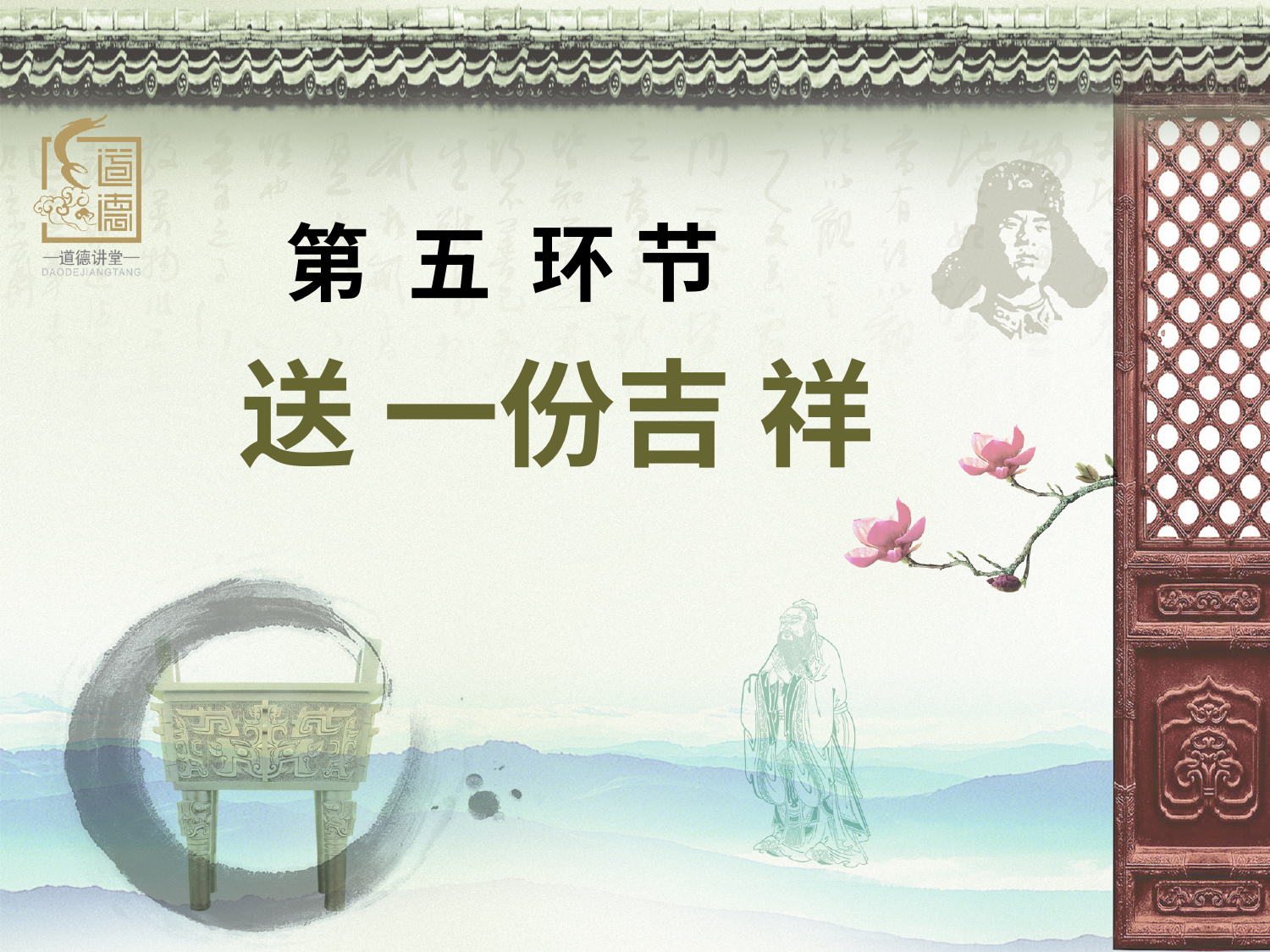

第  五  环 节
送 一份吉 祥
11